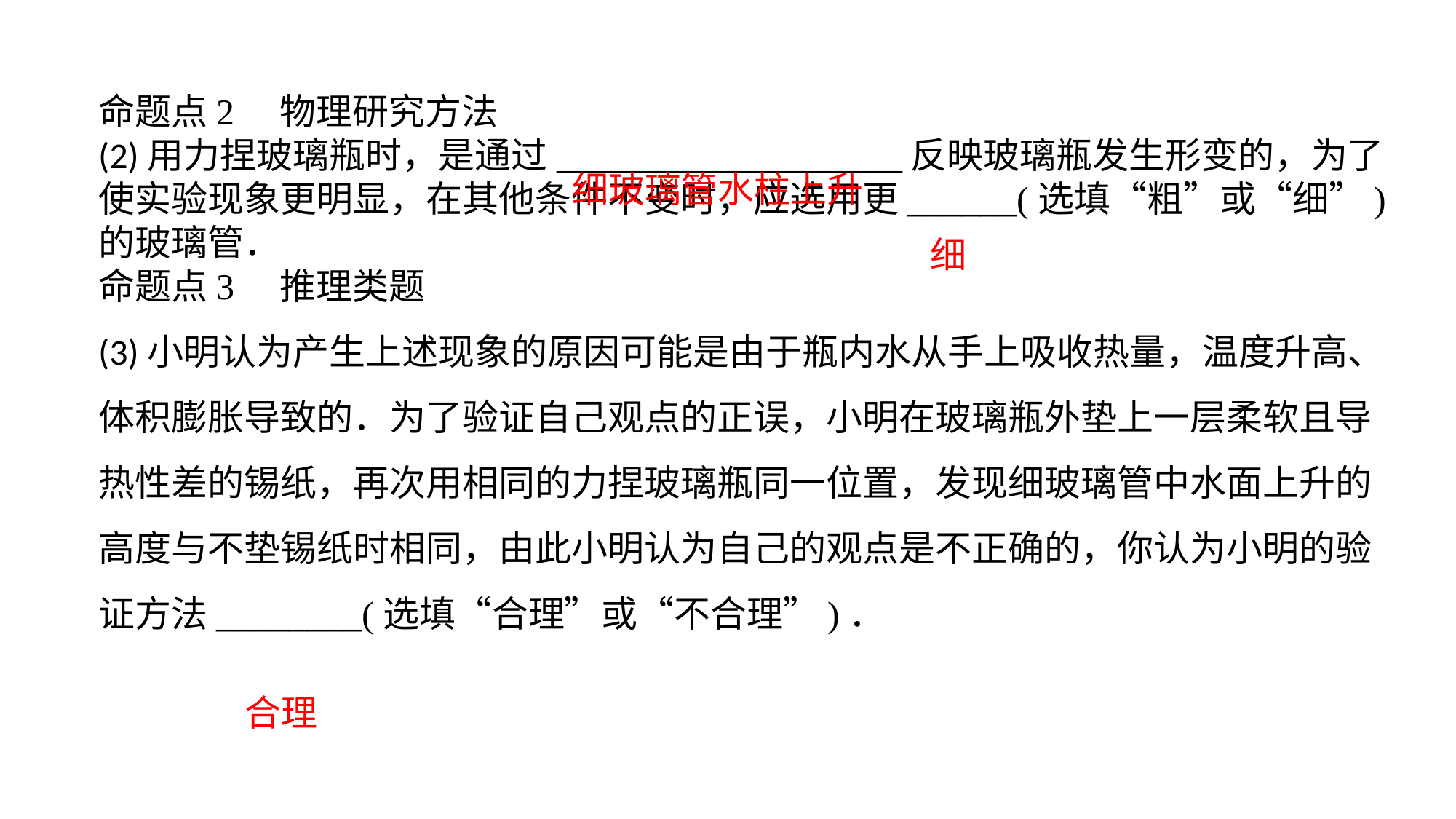

命题点2　物理研究方法(2)用力捏玻璃瓶时，是通过___________________反映玻璃瓶发生形变的，为了使实验现象更明显，在其他条件不变时，应选用更______(选填“粗”或“细”)的玻璃管．命题点3　推理类题(3)小明认为产生上述现象的原因可能是由于瓶内水从手上吸收热量，温度升高、体积膨胀导致的．为了验证自己观点的正误，小明在玻璃瓶外垫上一层柔软且导热性差的锡纸，再次用相同的力捏玻璃瓶同一位置，发现细玻璃管中水面上升的高度与不垫锡纸时相同，由此小明认为自己的观点是不正确的，你认为小明的验证方法________(选填“合理”或“不合理”)．
细玻璃管水柱上升
细
合理